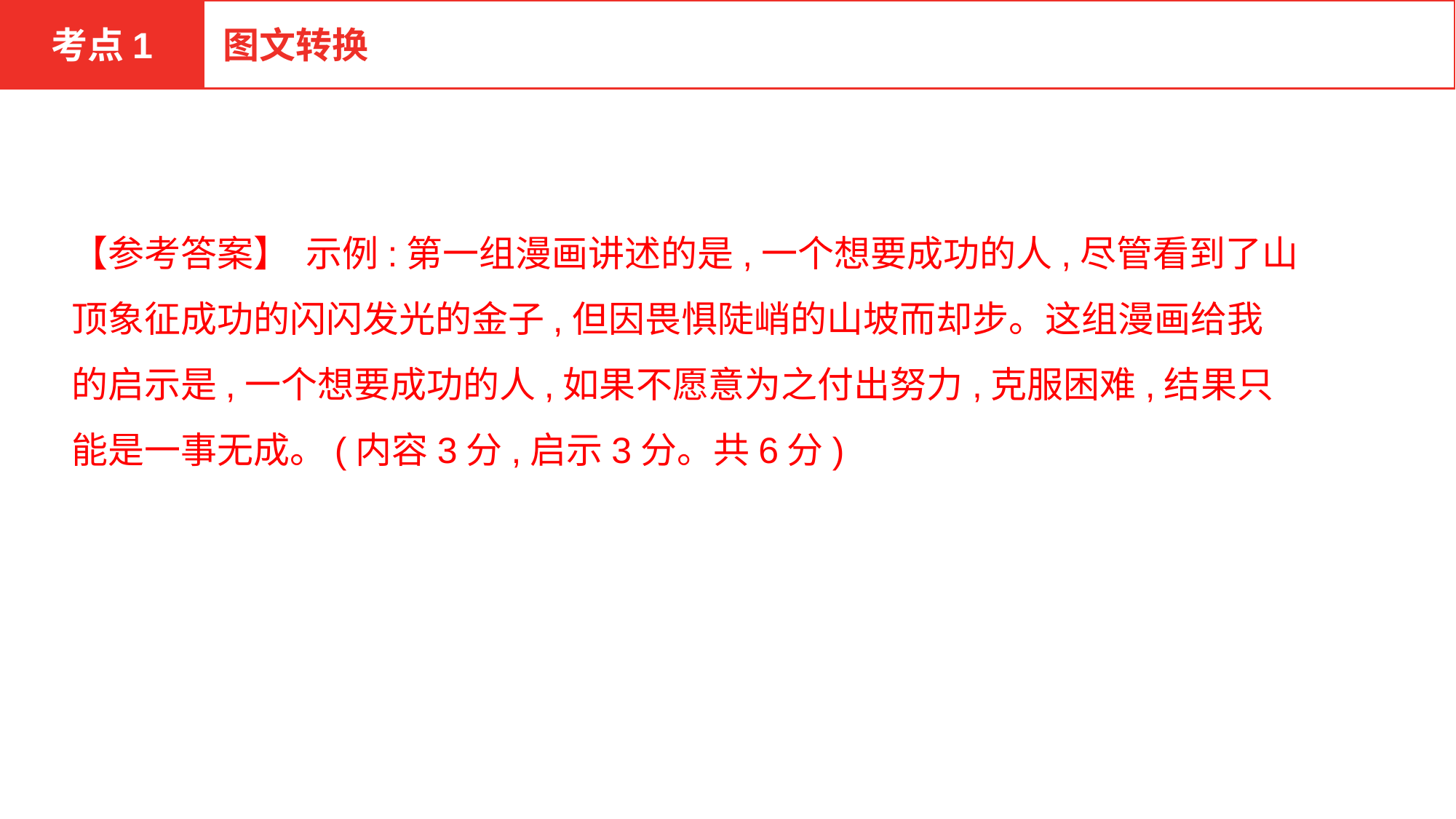

考点1
图文转换
【参考答案】  示例:第一组漫画讲述的是,一个想要成功的人,尽管看到了山顶象征成功的闪闪发光的金子,但因畏惧陡峭的山坡而却步。这组漫画给我的启示是,一个想要成功的人,如果不愿意为之付出努力,克服困难,结果只能是一事无成。(内容3分,启示3分。共6分)